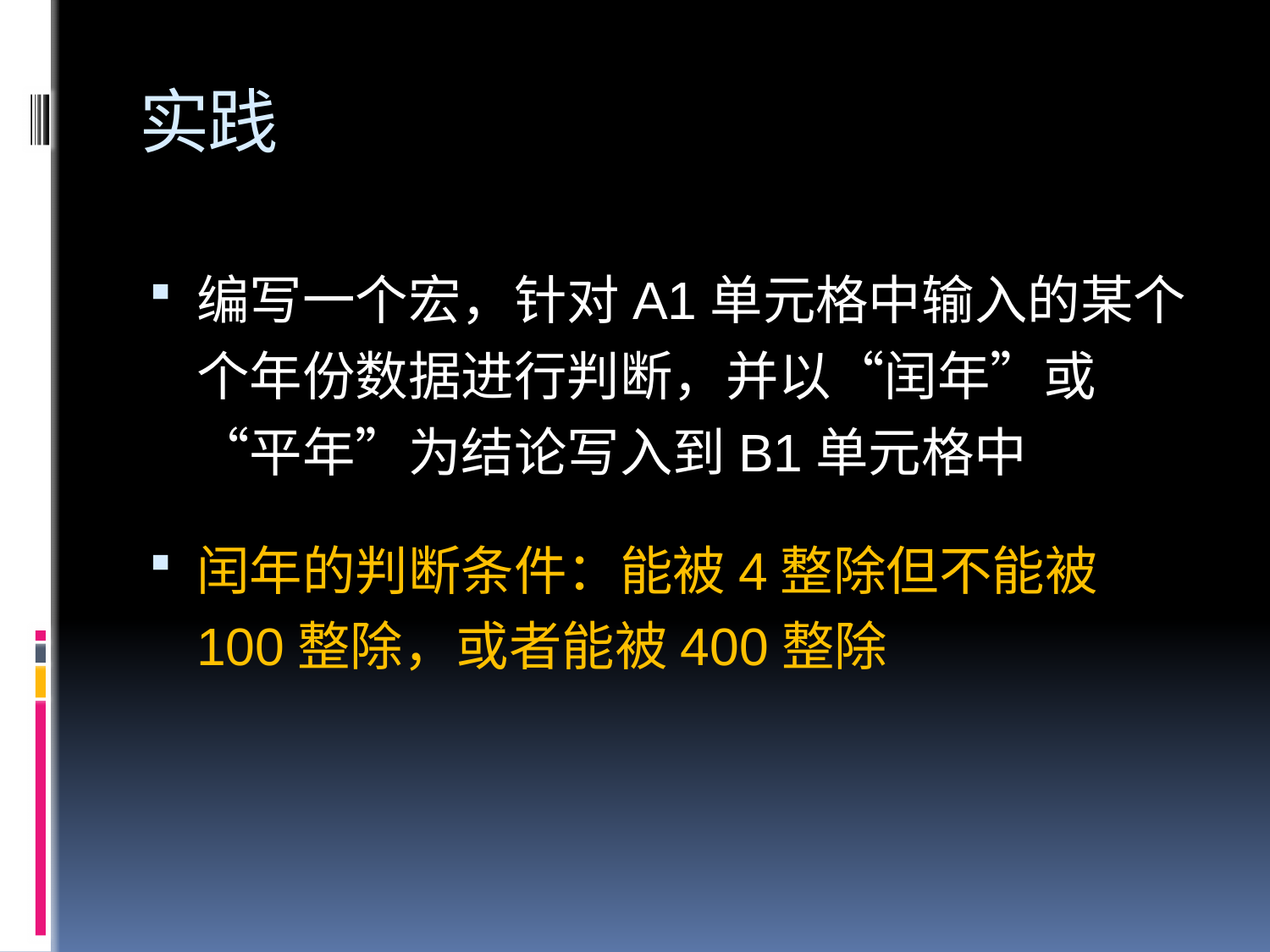

# 实践
编写一个宏，针对A1单元格中输入的某个个年份数据进行判断，并以“闰年”或“平年”为结论写入到B1单元格中
闰年的判断条件：能被4整除但不能被100整除，或者能被400整除